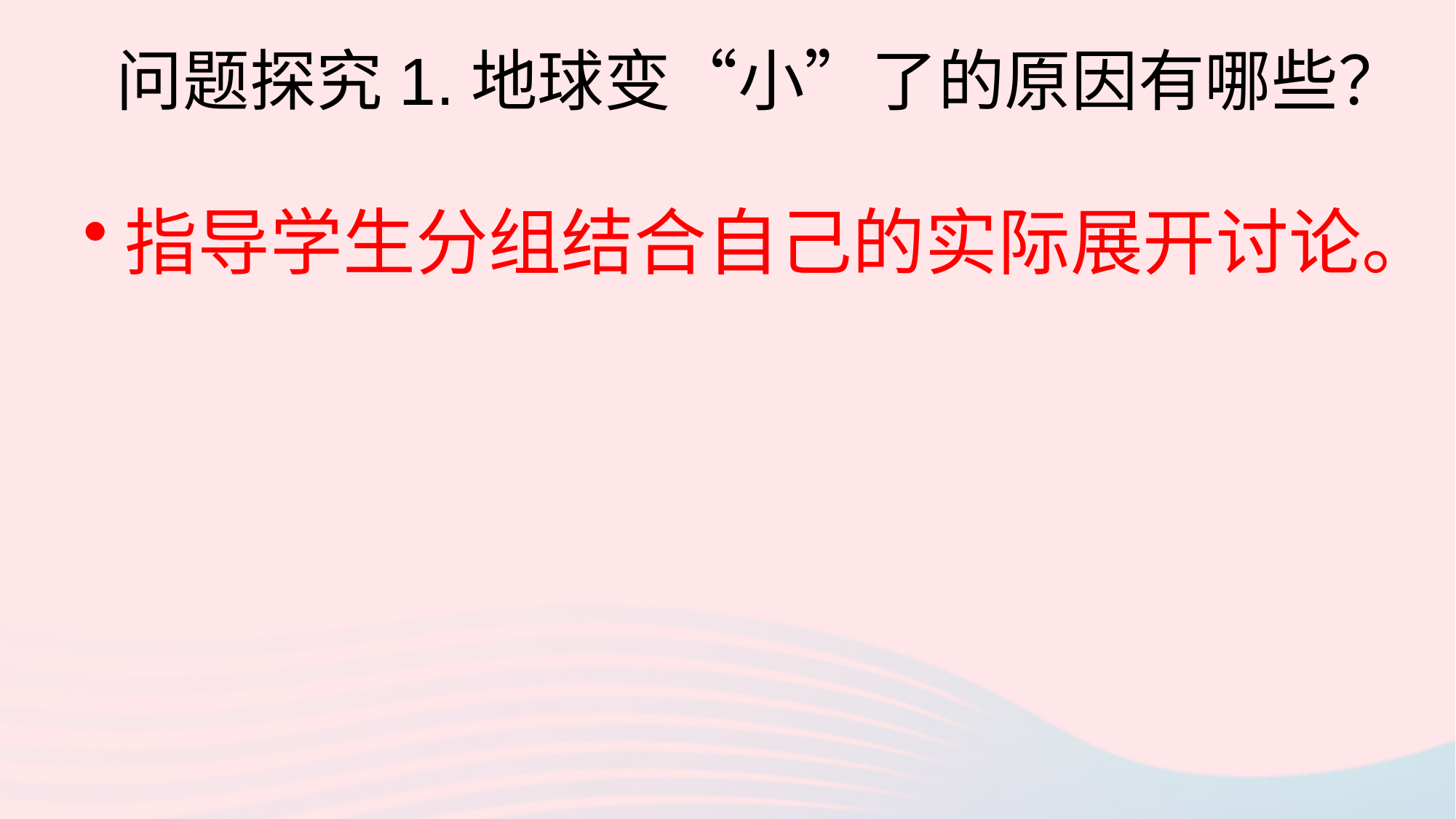

# 问题探究1.地球变“小”了的原因有哪些？
指导学生分组结合自己的实际展开讨论。